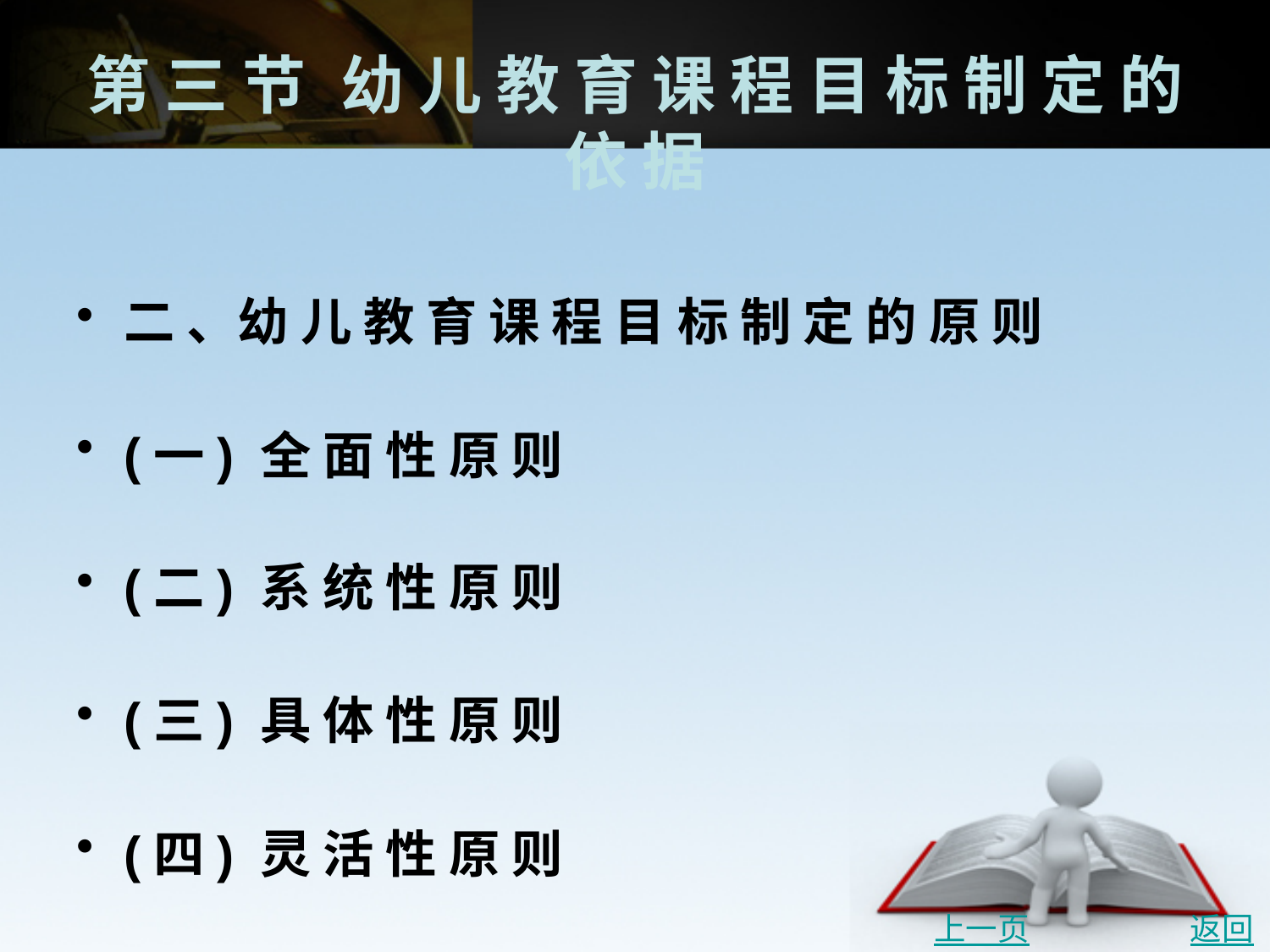

# 第 三 节	幼 儿 教 育 课 程 目 标 制 定 的 依 据
二 、幼 儿 教 育 课 程 目 标 制 定 的 原 则
(一) 全 面 性 原 则
(二) 系 统 性 原 则
(三) 具 体 性 原 则
(四) 灵 活 性 原 则

上一页
返回